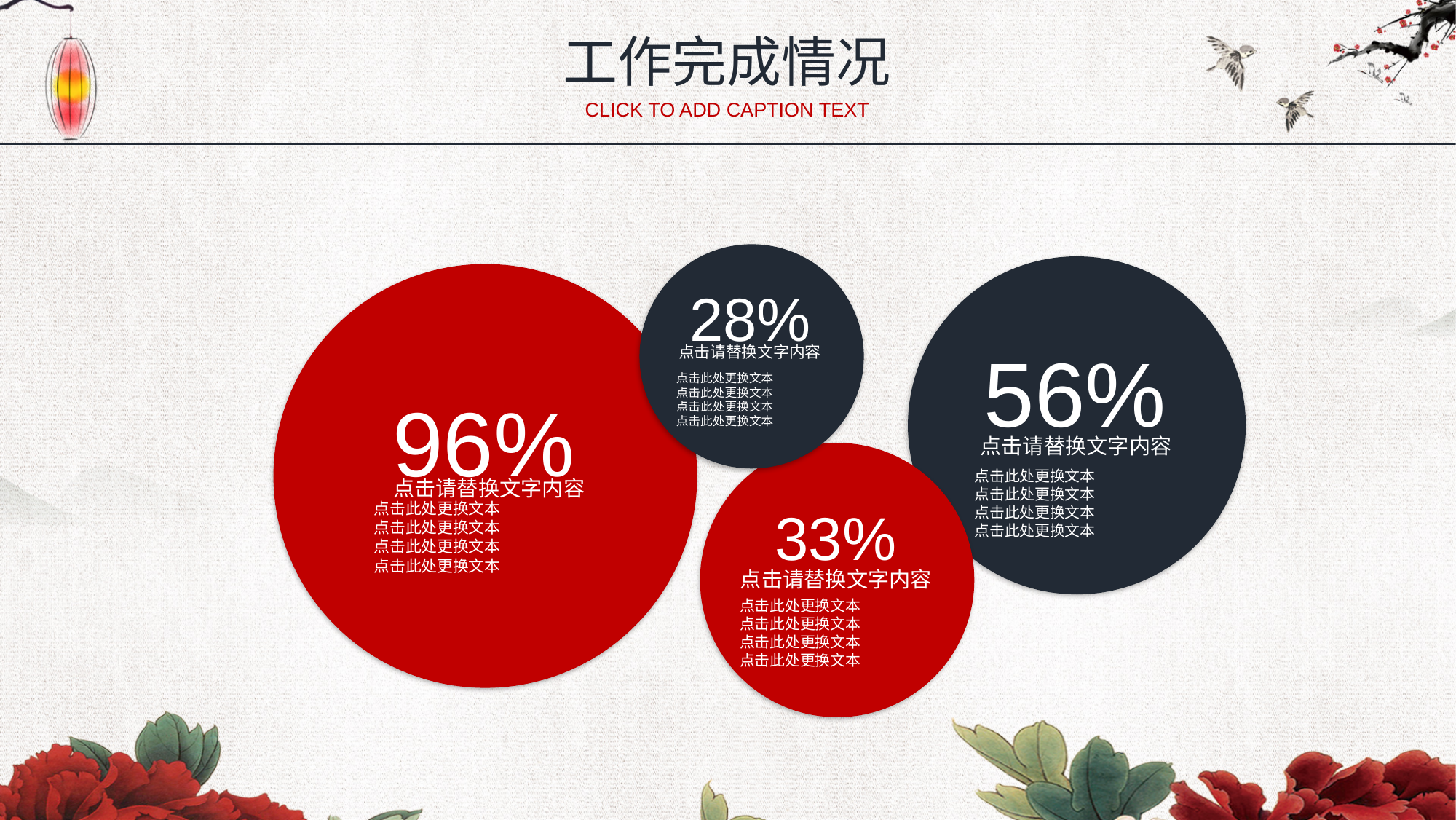

工作完成情况
CLICK TO ADD CAPTION TEXT

28%
点击请替换文字内容
点击此处更换文本
点击此处更换文本
点击此处更换文本
点击此处更换文本

56%
点击请替换文字内容
点击此处更换文本
点击此处更换文本
点击此处更换文本
点击此处更换文本

96%
点击请替换文字内容
点击此处更换文本
点击此处更换文本
点击此处更换文本
点击此处更换文本

33%
点击请替换文字内容
点击此处更换文本
点击此处更换文本
点击此处更换文本
点击此处更换文本